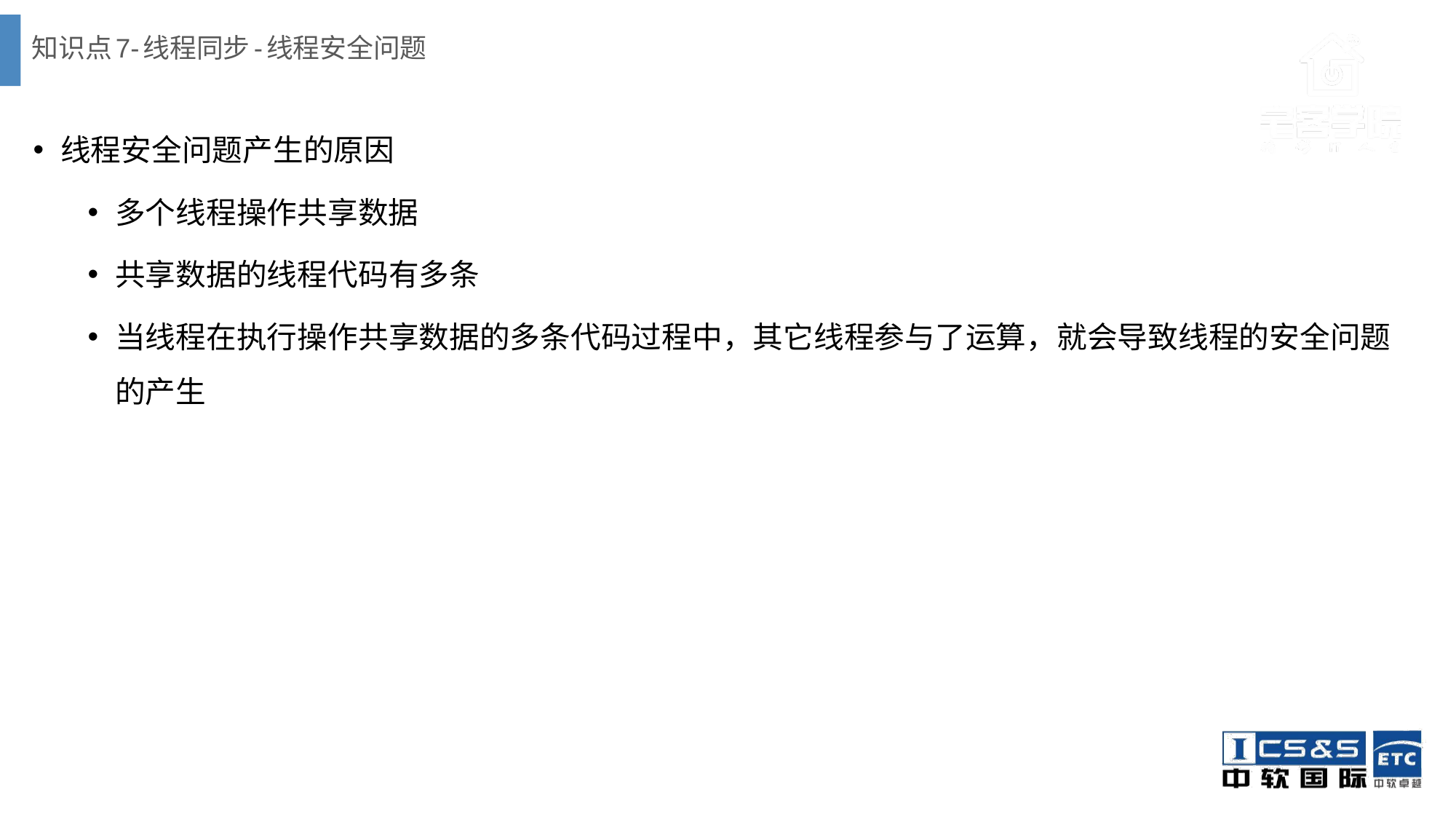

# 知识点7-线程同步-线程安全问题
线程安全问题产生的原因
多个线程操作共享数据
共享数据的线程代码有多条
当线程在执行操作共享数据的多条代码过程中，其它线程参与了运算，就会导致线程的安全问题的产生